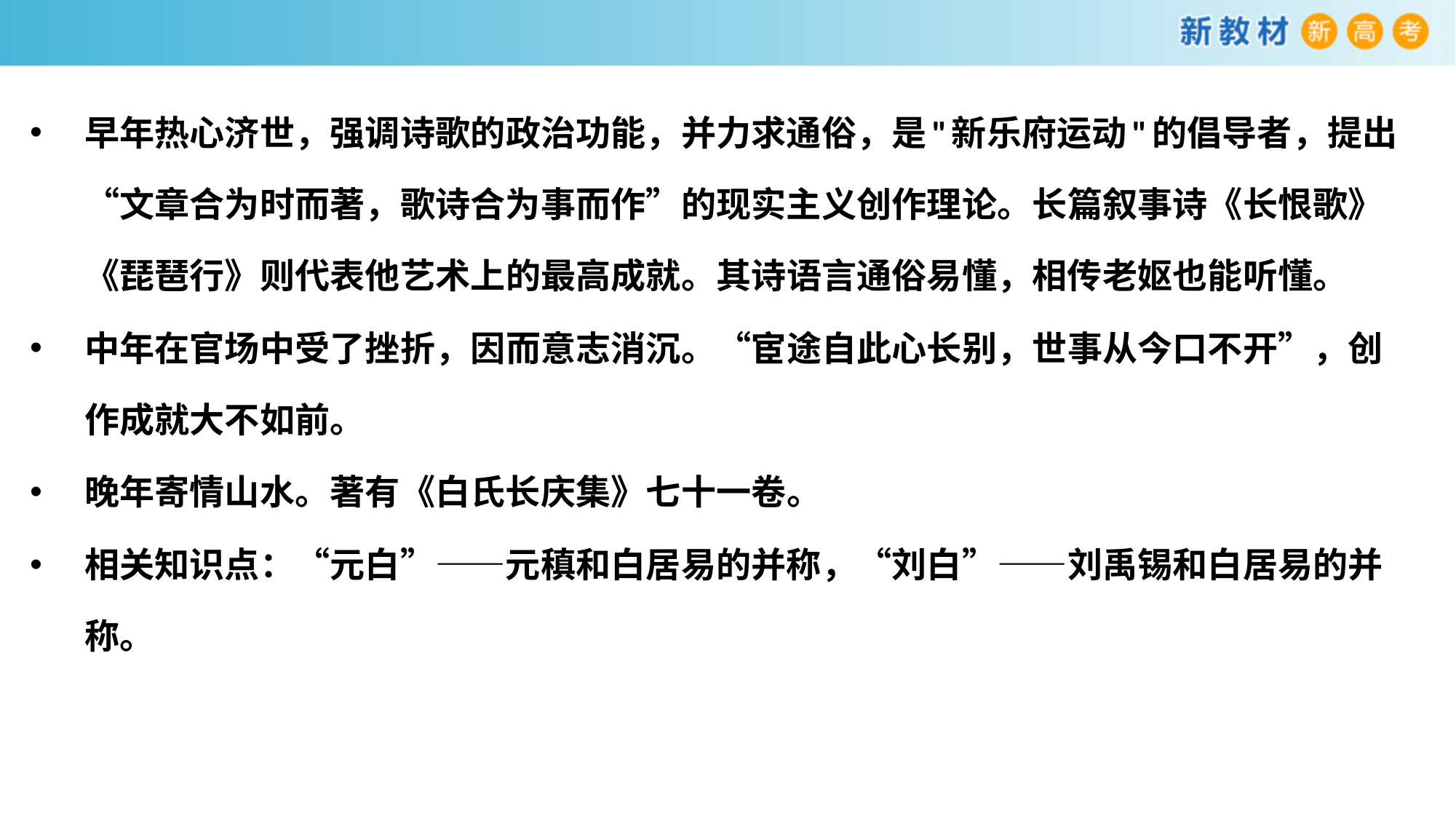

早年热心济世，强调诗歌的政治功能，并力求通俗，是"新乐府运动"的倡导者，提出“文章合为时而著，歌诗合为事而作”的现实主义创作理论。长篇叙事诗《长恨歌》《琵琶行》则代表他艺术上的最高成就。其诗语言通俗易懂，相传老妪也能听懂。
中年在官场中受了挫折，因而意志消沉。“宦途自此心长别，世事从今口不开”，创作成就大不如前。
晚年寄情山水。著有《白氏长庆集》七十一卷。
相关知识点：“元白”——元稹和白居易的并称，“刘白”——刘禹锡和白居易的并称。